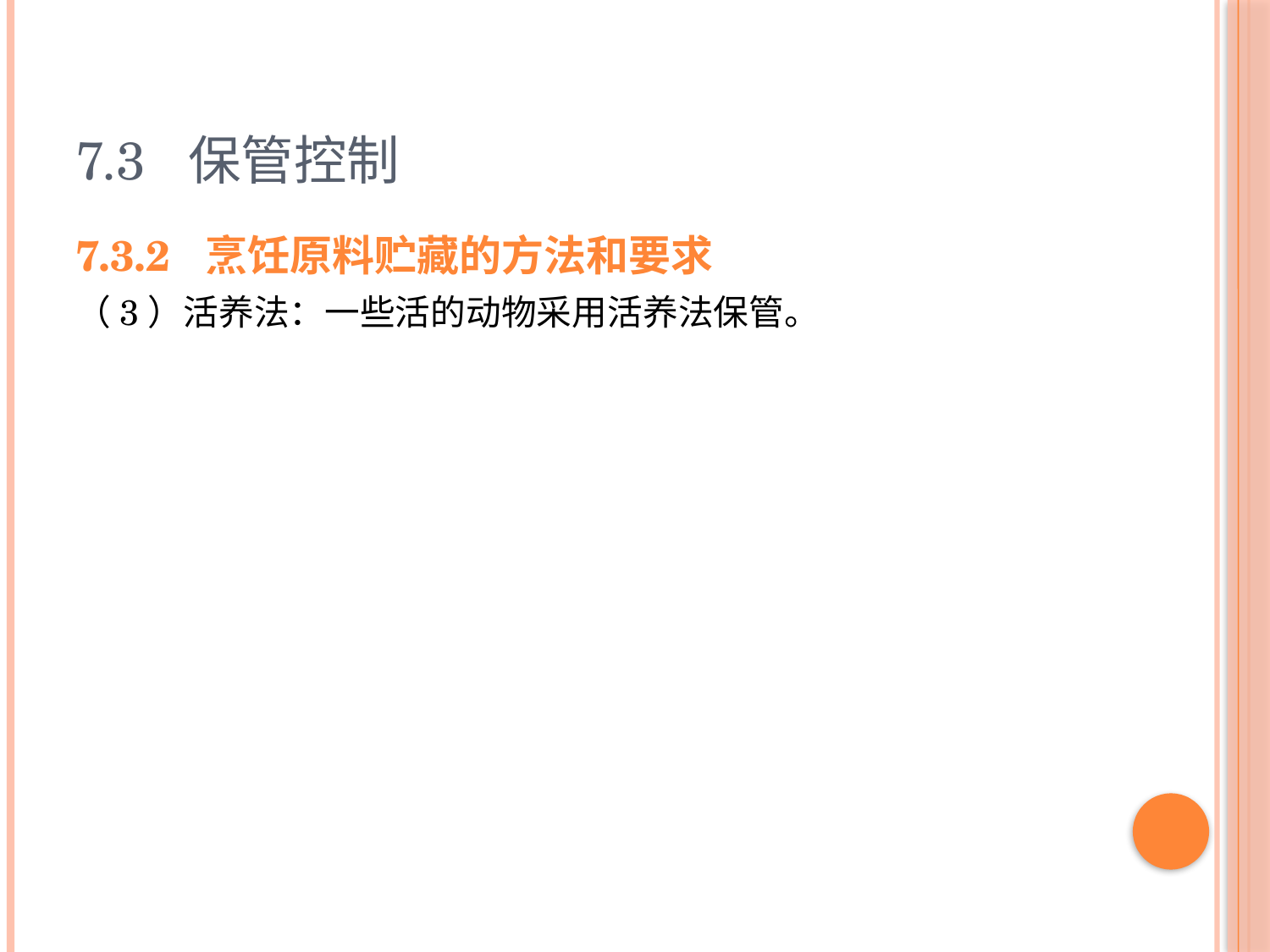

# 7.3  保管控制
7.3.2  烹饪原料贮藏的方法和要求
（3）活养法：一些活的动物采用活养法保管。